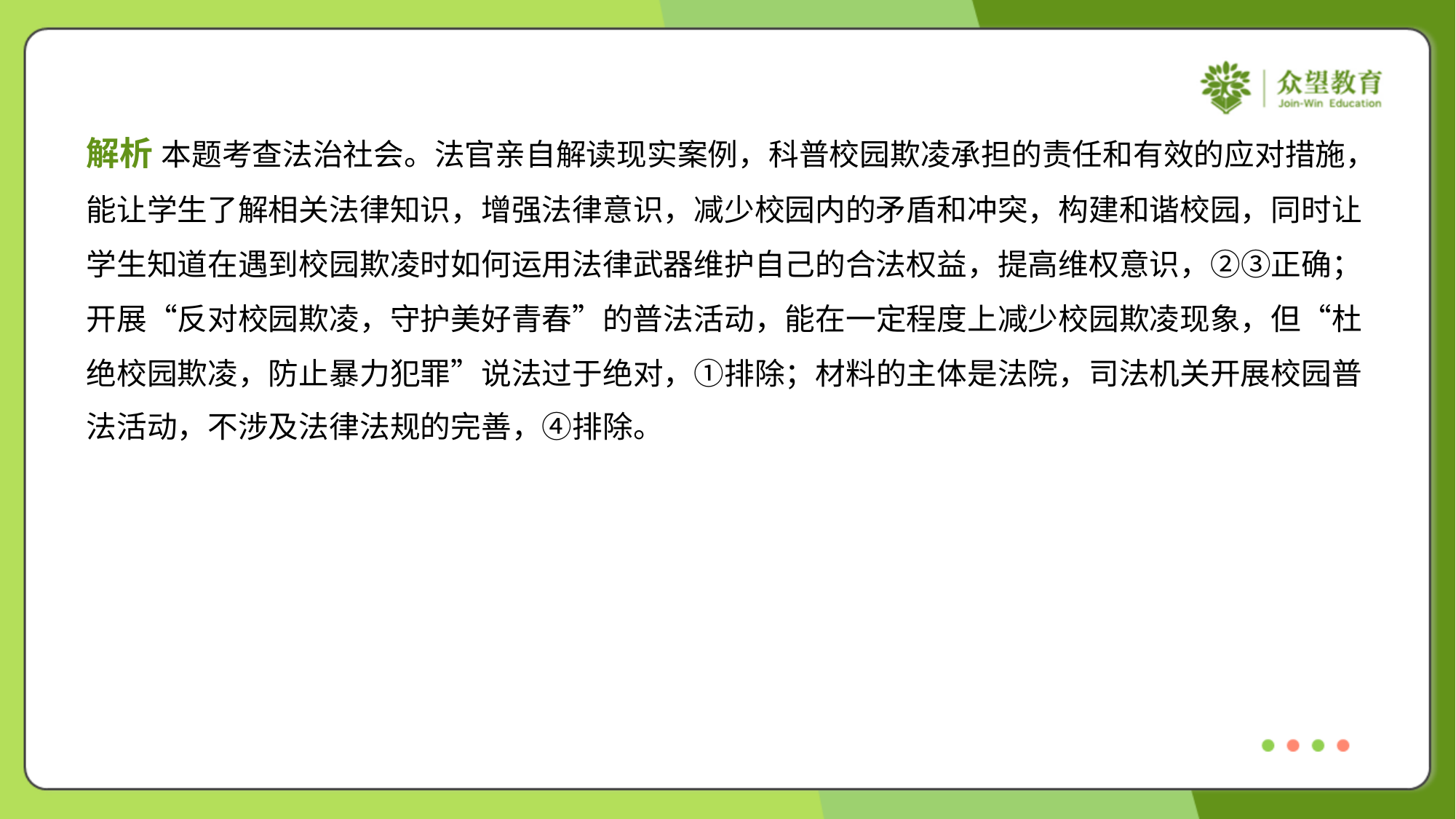

解析 本题考查法治社会。法官亲自解读现实案例，科普校园欺凌承担的责任和有效的应对措施，
能让学生了解相关法律知识，增强法律意识，减少校园内的矛盾和冲突，构建和谐校园，同时让
学生知道在遇到校园欺凌时如何运用法律武器维护自己的合法权益，提高维权意识，②③正确；
开展“反对校园欺凌，守护美好青春”的普法活动，能在一定程度上减少校园欺凌现象，但“杜
绝校园欺凌，防止暴力犯罪”说法过于绝对，①排除；材料的主体是法院，司法机关开展校园普
法活动，不涉及法律法规的完善，④排除。